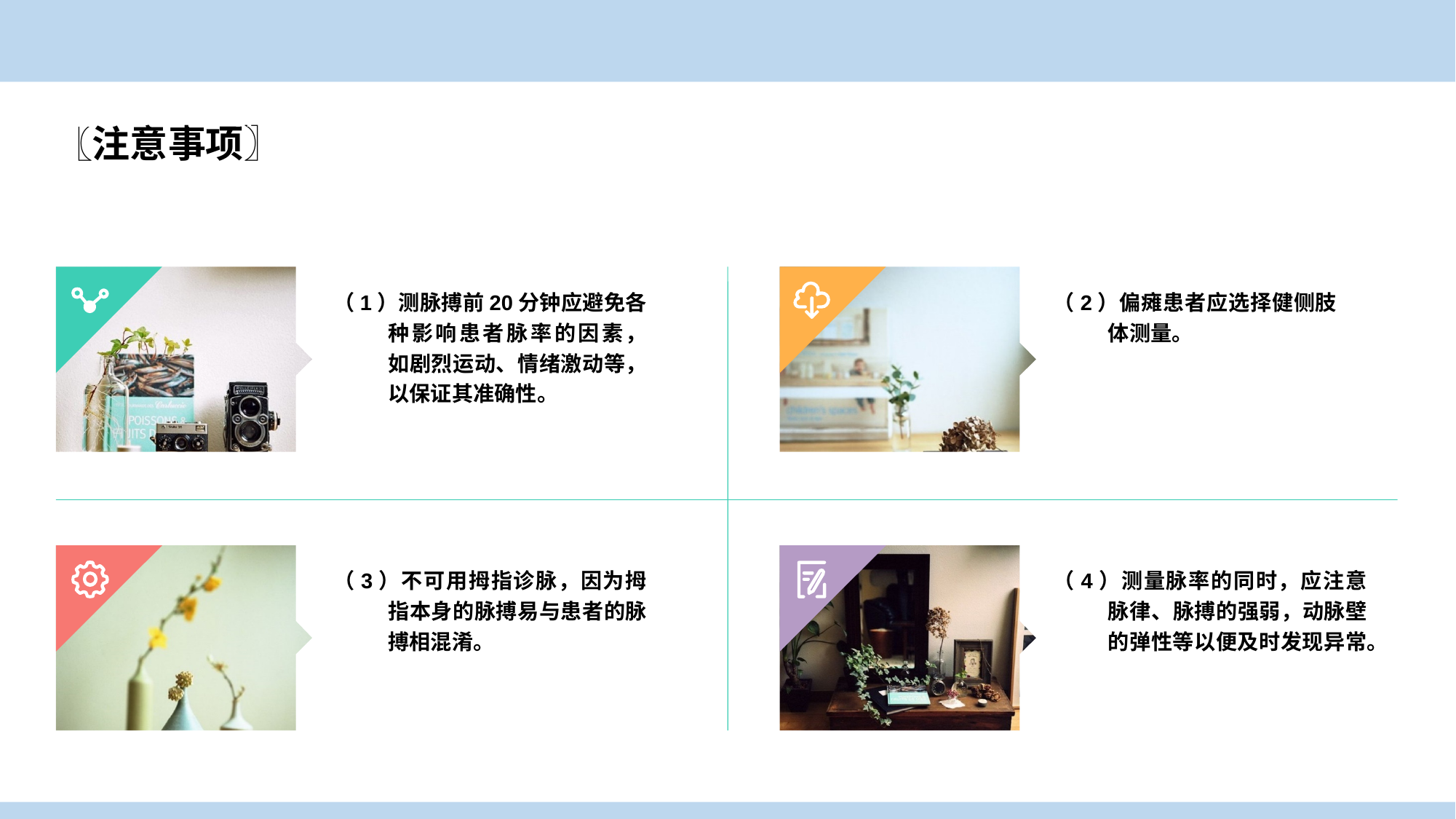

LOREM IPSUM DOLOR
〖注意事项〗

（1）测脉搏前20分钟应避免各种影响患者脉率的因素， 如剧烈运动、情绪激动等，以保证其准确性。
（2）偏瘫患者应选择健侧肢体测量。

（3）不可用拇指诊脉，因为拇指本身的脉搏易与患者的脉搏相混淆。
（4）测量脉率的同时，应注意脉律、脉搏的强弱，动脉壁的弹性等以便及时发现异常。